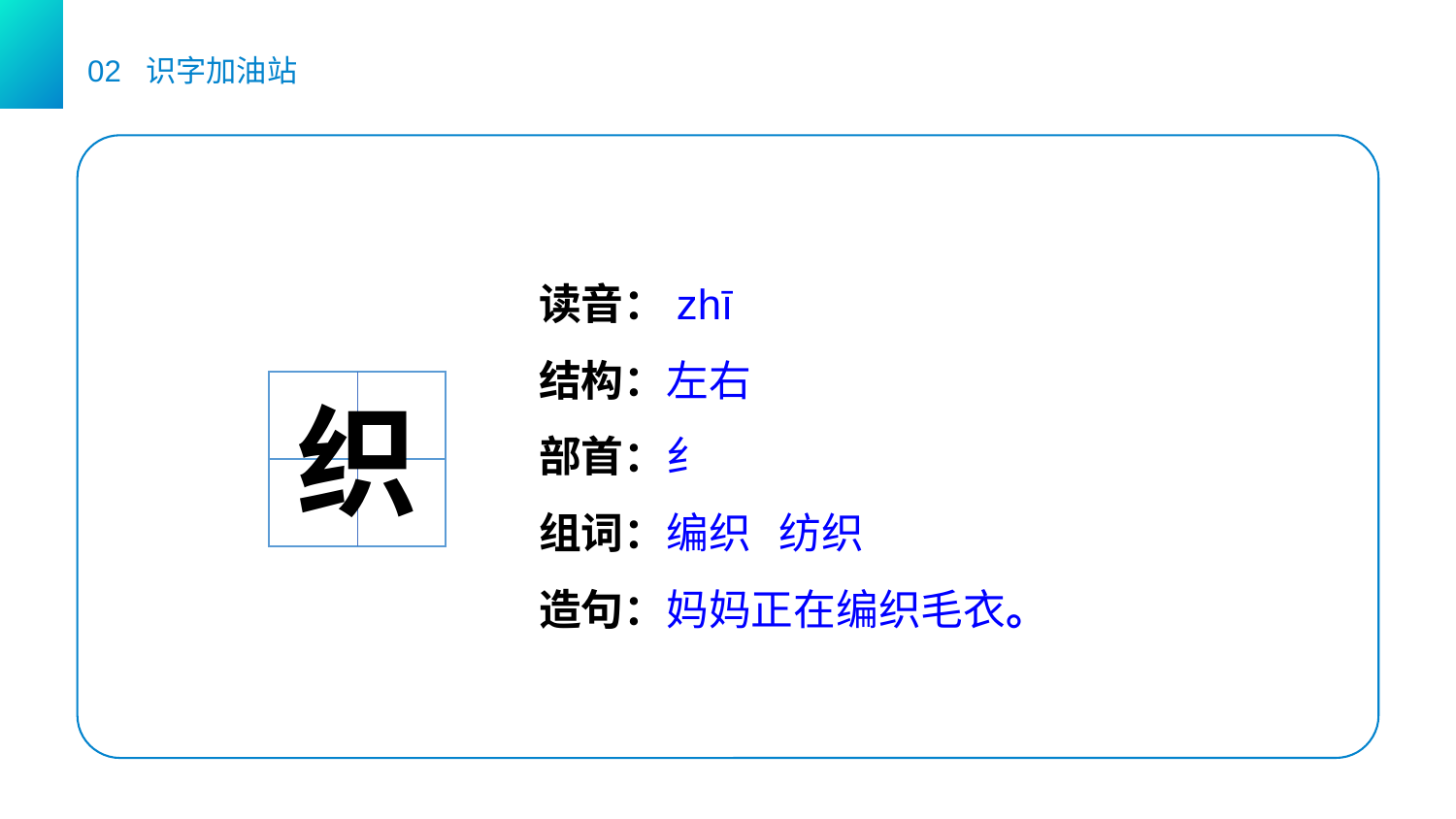

02  识字加油站

读音：zhī
结构：左右
部首：纟
组词：编织   纺织
造句：妈妈正在编织毛衣。
|  |  |
| --- | --- |
|  |  |
织